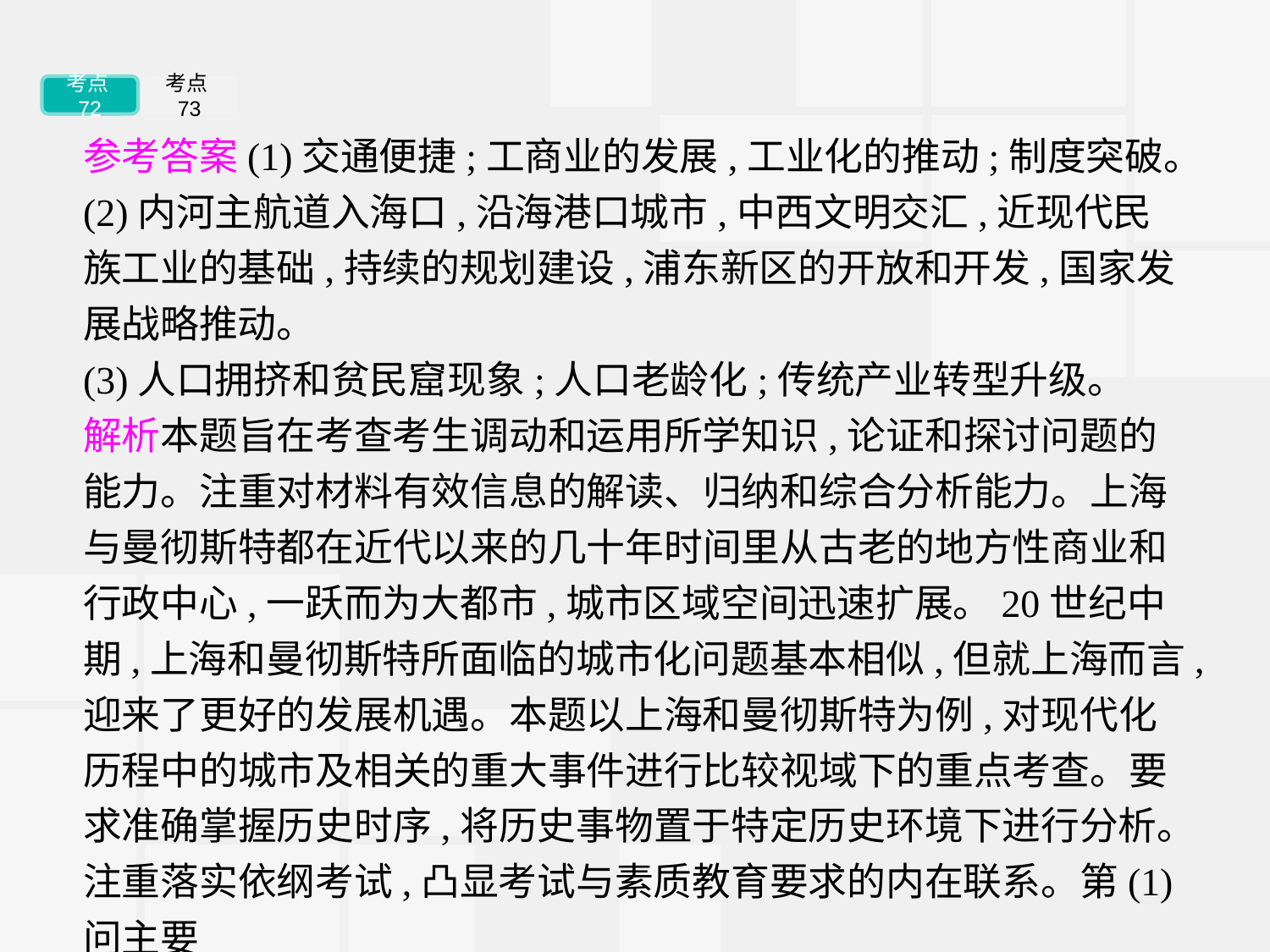

考点72
考点73
参考答案(1)交通便捷;工商业的发展,工业化的推动;制度突破。
(2)内河主航道入海口,沿海港口城市,中西文明交汇,近现代民族工业的基础,持续的规划建设,浦东新区的开放和开发,国家发展战略推动。
(3)人口拥挤和贫民窟现象;人口老龄化;传统产业转型升级。
解析本题旨在考查考生调动和运用所学知识,论证和探讨问题的能力。注重对材料有效信息的解读、归纳和综合分析能力。上海与曼彻斯特都在近代以来的几十年时间里从古老的地方性商业和行政中心,一跃而为大都市,城市区域空间迅速扩展。20世纪中期,上海和曼彻斯特所面临的城市化问题基本相似,但就上海而言,迎来了更好的发展机遇。本题以上海和曼彻斯特为例,对现代化历程中的城市及相关的重大事件进行比较视域下的重点考查。要求准确掌握历史时序,将历史事物置于特定历史环境下进行分析。注重落实依纲考试,凸显考试与素质教育要求的内在联系。第(1)问主要